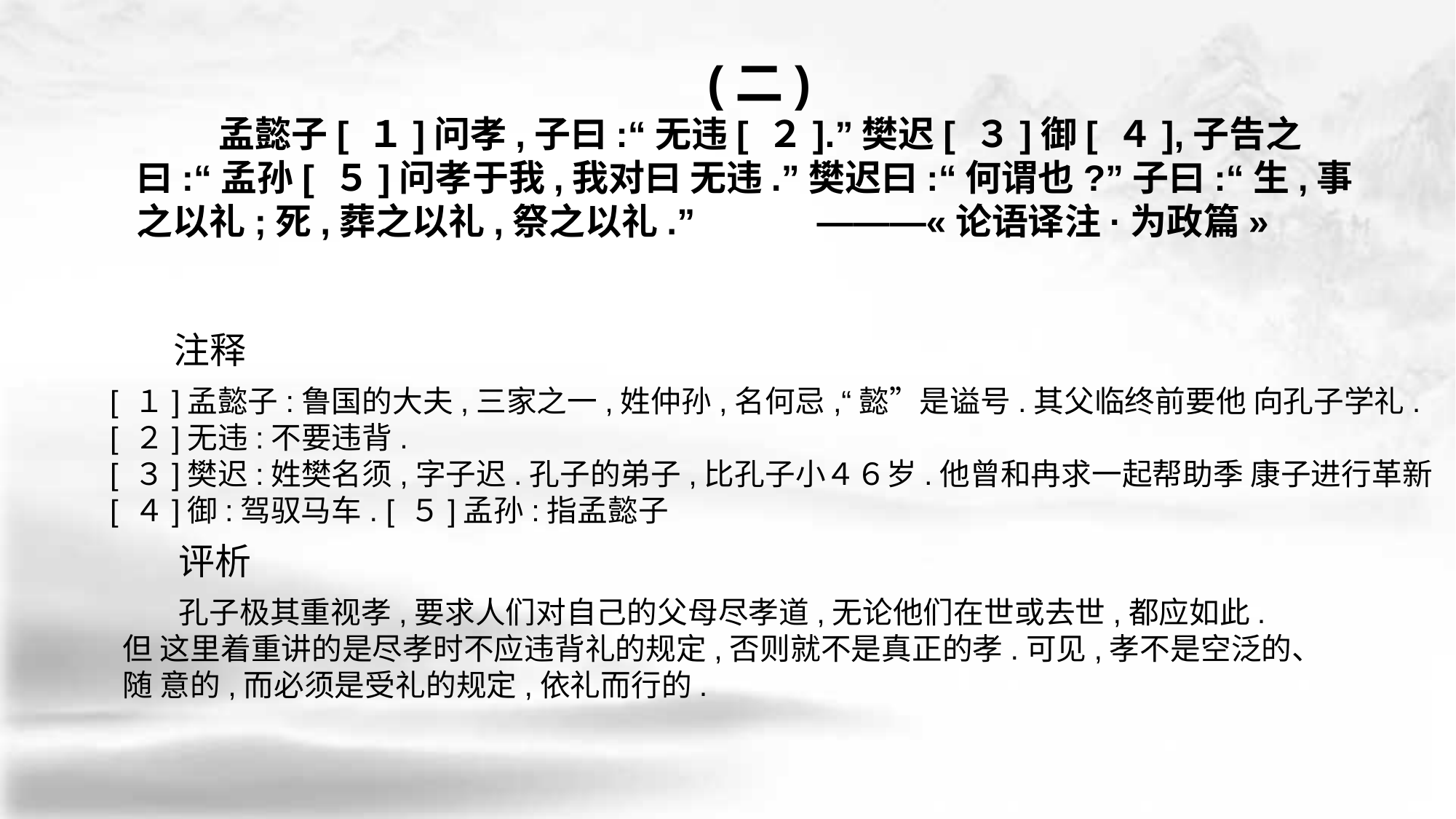

(二)
         孟懿子[ １]问孝,子曰:“无违[ ２].”樊迟[ ３]御[ ４],子告之曰:“孟孙[ ５]问孝于我,我对曰 无违.”樊迟曰:“何谓也?”子曰:“生,事之以礼;死,葬之以礼,祭之以礼.”            ———«论语译注·为政篇»

注释
[ １]孟懿子:鲁国的大夫,三家之一,姓仲孙,名何忌,“懿”是谥号.其父临终前要他 向孔子学礼.
[ ２]无违:不要违背.
[ ３]樊迟:姓樊名须,字子迟.孔子的弟子,比孔子小４６岁.他曾和冉求一起帮助季 康子进行革新[ ４]御:驾驭马车. [ ５]孟孙:指孟懿子
评析
        孔子极其重视孝,要求人们对自己的父母尽孝道,无论他们在世或去世,都应如此.但 这里着重讲的是尽孝时不应违背礼的规定,否则就不是真正的孝.可见,孝不是空泛的、随 意的,而必须是受礼的规定,依礼而行的.